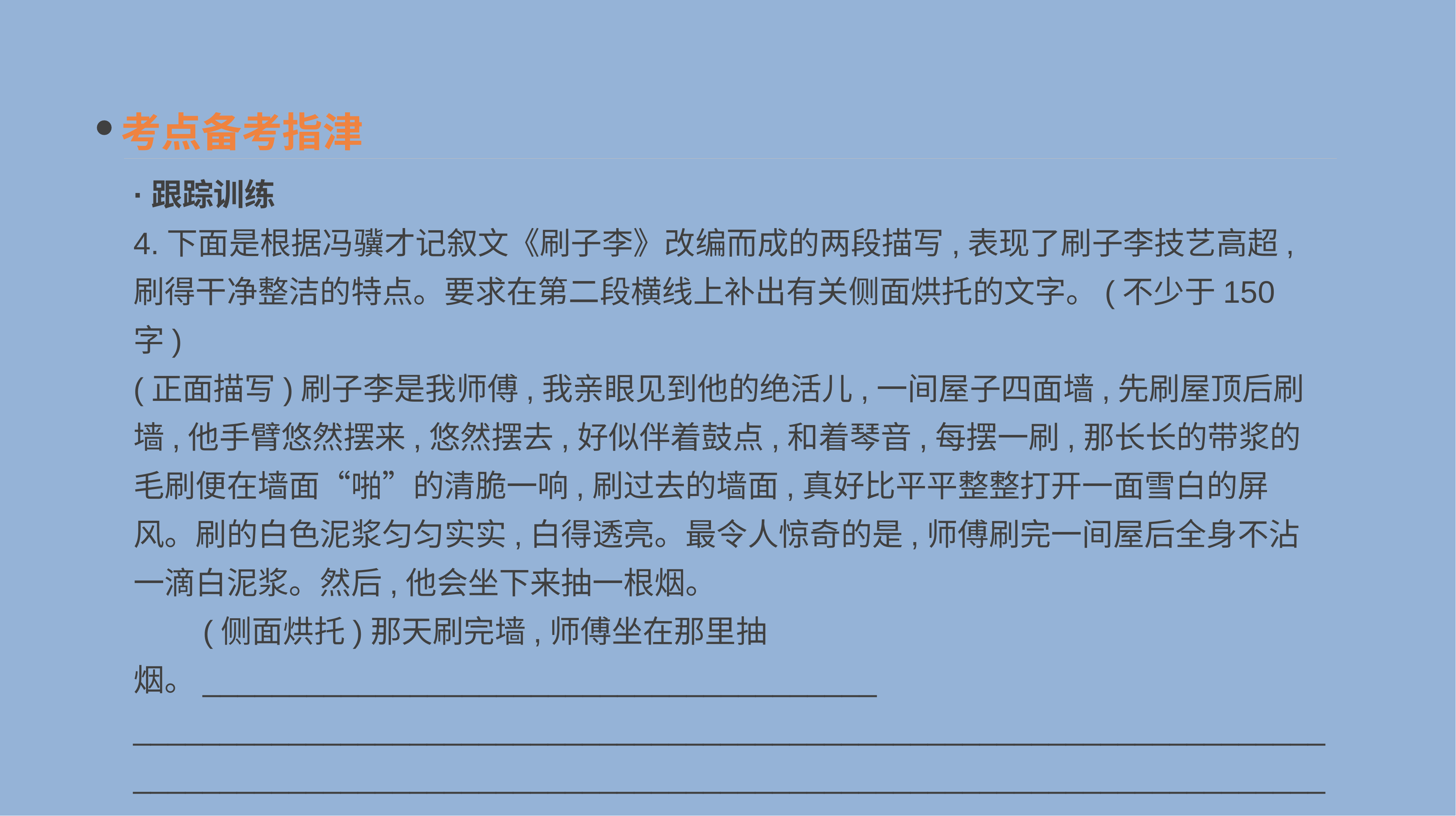

考点备考指津

·跟踪训练
4.下面是根据冯骥才记叙文《刷子李》改编而成的两段描写,表现了刷子李技艺高超,刷得干净整洁的特点。要求在第二段横线上补出有关侧面烘托的文字。(不少于150字)
(正面描写)刷子李是我师傅,我亲眼见到他的绝活儿,一间屋子四面墙,先刷屋顶后刷墙,他手臂悠然摆来,悠然摆去,好似伴着鼓点,和着琴音,每摆一刷,那长长的带浆的毛刷便在墙面“啪”的清脆一响,刷过去的墙面,真好比平平整整打开一面雪白的屏风。刷的白色泥浆匀匀实实,白得透亮。最令人惊奇的是,师傅刷完一间屋后全身不沾一滴白泥浆。然后,他会坐下来抽一根烟。
　　(侧面烘托)那天刷完墙,师傅坐在那里抽烟。_______________________________________
__________________________________________________________________________________________________________________________________________________________________________